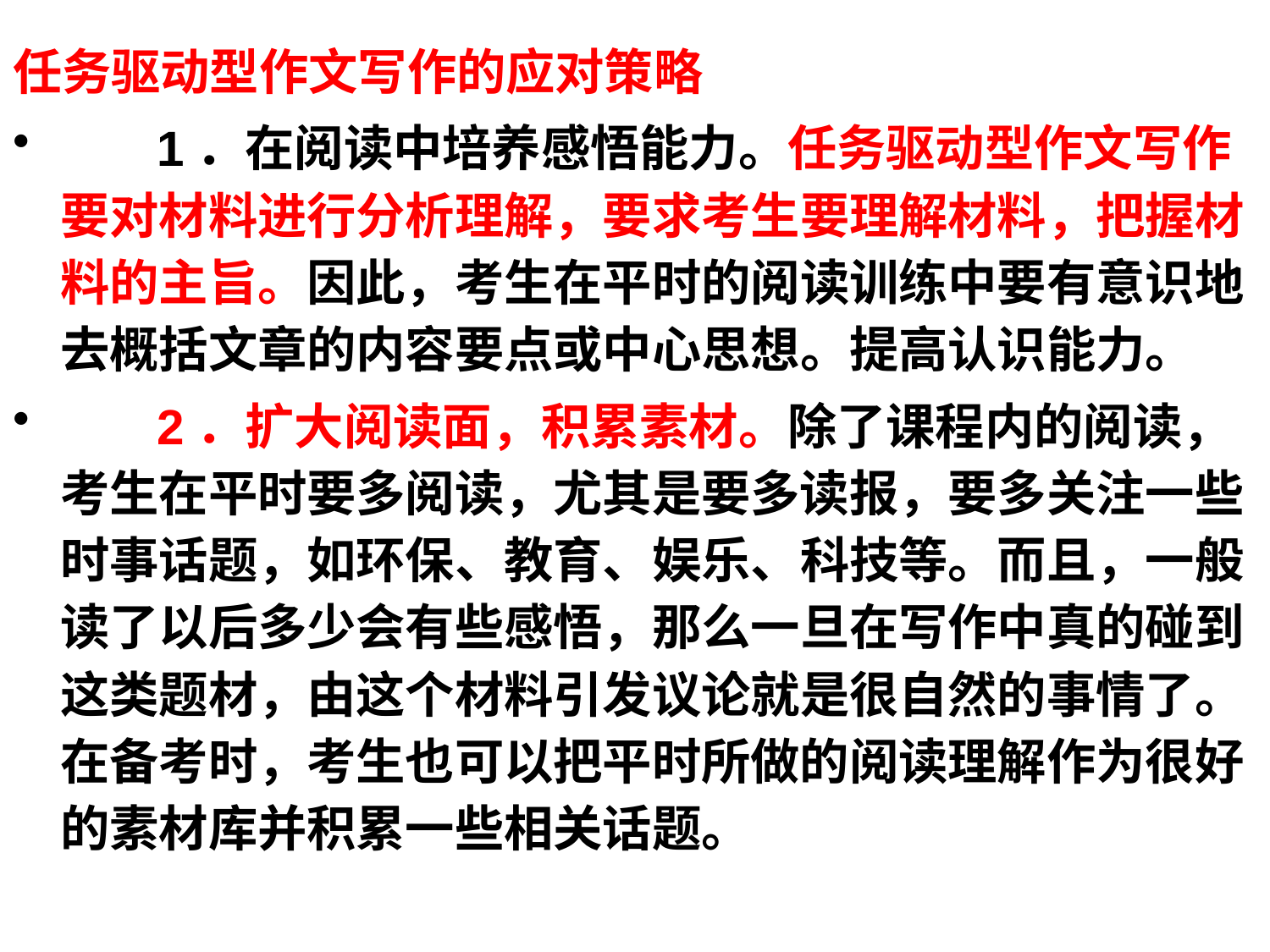

任务驱动型作文写作的应对策略
       1．在阅读中培养感悟能力。任务驱动型作文写作要对材料进行分析理解，要求考生要理解材料，把握材料的主旨。因此，考生在平时的阅读训练中要有意识地去概括文章的内容要点或中心思想。提高认识能力。
       2．扩大阅读面，积累素材。除了课程内的阅读，考生在平时要多阅读，尤其是要多读报，要多关注一些时事话题，如环保、教育、娱乐、科技等。而且，一般读了以后多少会有些感悟，那么一旦在写作中真的碰到这类题材，由这个材料引发议论就是很自然的事情了。在备考时，考生也可以把平时所做的阅读理解作为很好的素材库并积累一些相关话题。